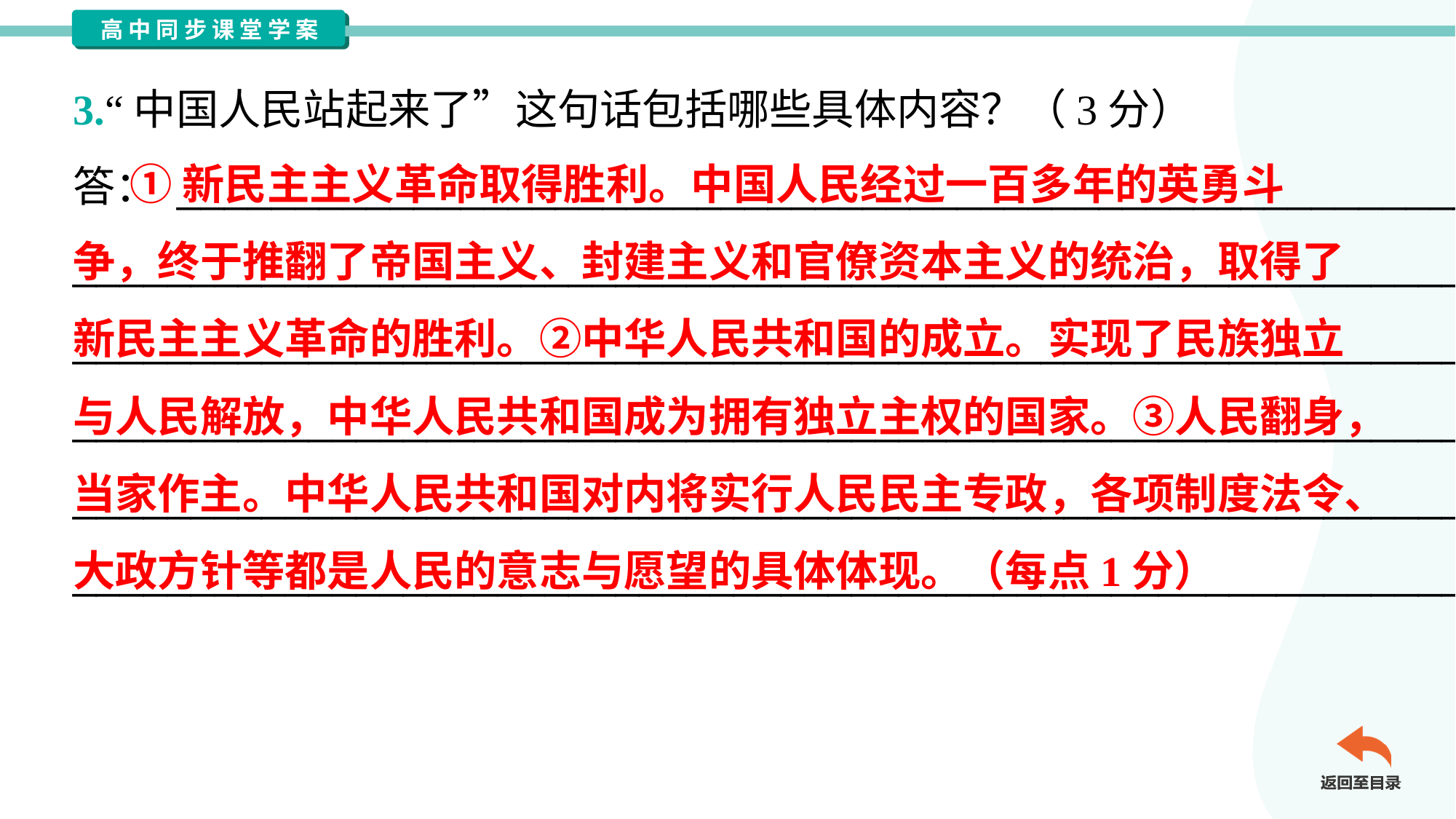

3.“中国人民站起来了”这句话包括哪些具体内容？（3分）
答： ________________________________________________________
_____________________________________________________________
_____________________________________________________________
_____________________________________________________________
_____________________________________________________________
_____________________________________________________________
      ①新民主主义革命取得胜利。中国人民经过一百多年的英勇斗
争，终于推翻了帝国主义、封建主义和官僚资本主义的统治，取得了
新民主主义革命的胜利。②中华人民共和国的成立。实现了民族独立
与人民解放，中华人民共和国成为拥有独立主权的国家。③人民翻身，
当家作主。中华人民共和国对内将实行人民民主专政，各项制度法令、
大政方针等都是人民的意志与愿望的具体体现。（每点1分）